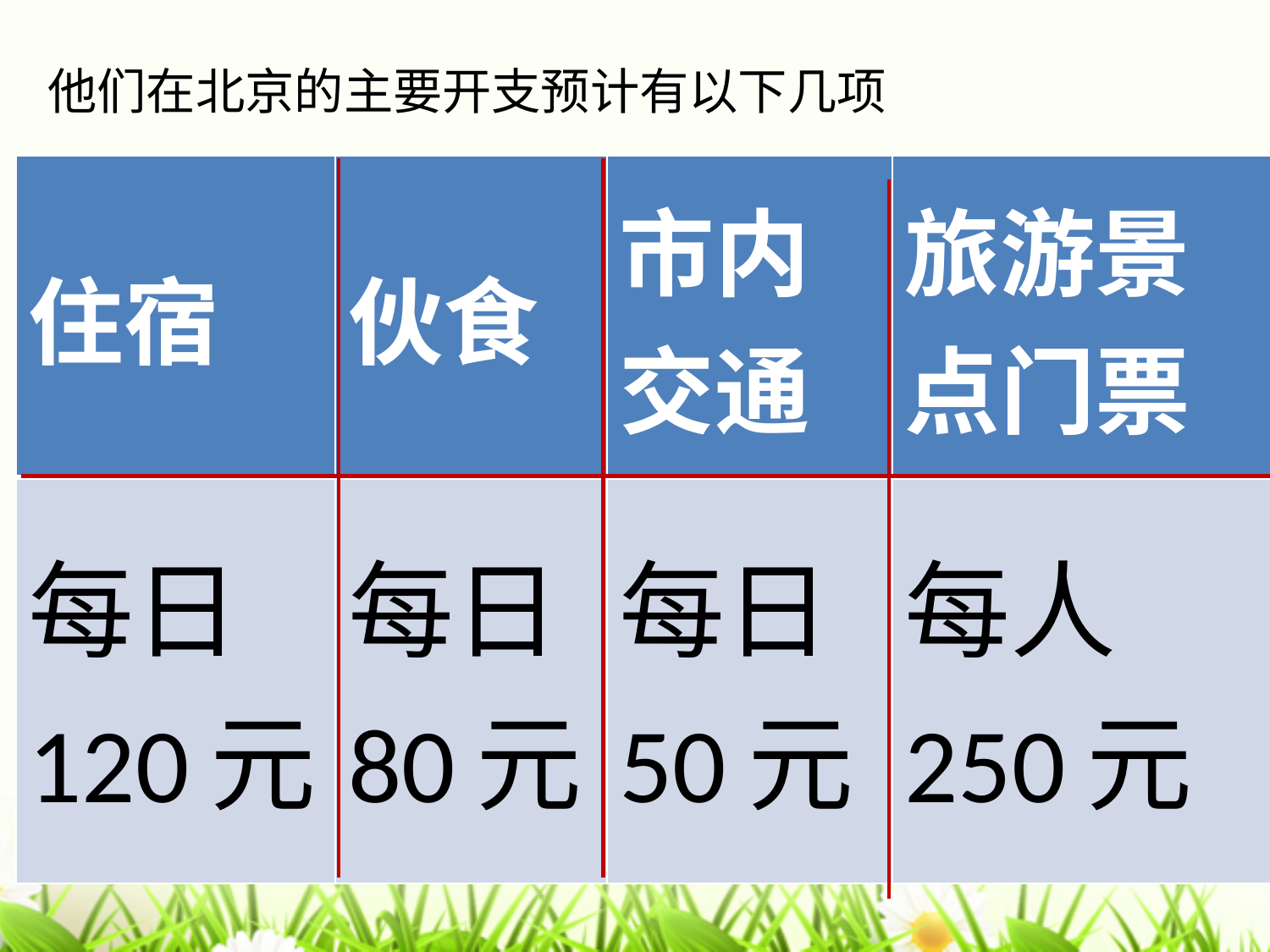

他们在北京的主要开支预计有以下几项
| 住宿 | 伙食 | 市内交通 | 旅游景点门票 |
| --- | --- | --- | --- |
| 每日120元 | 每日80元 | 每日50元 | 每人250元 |